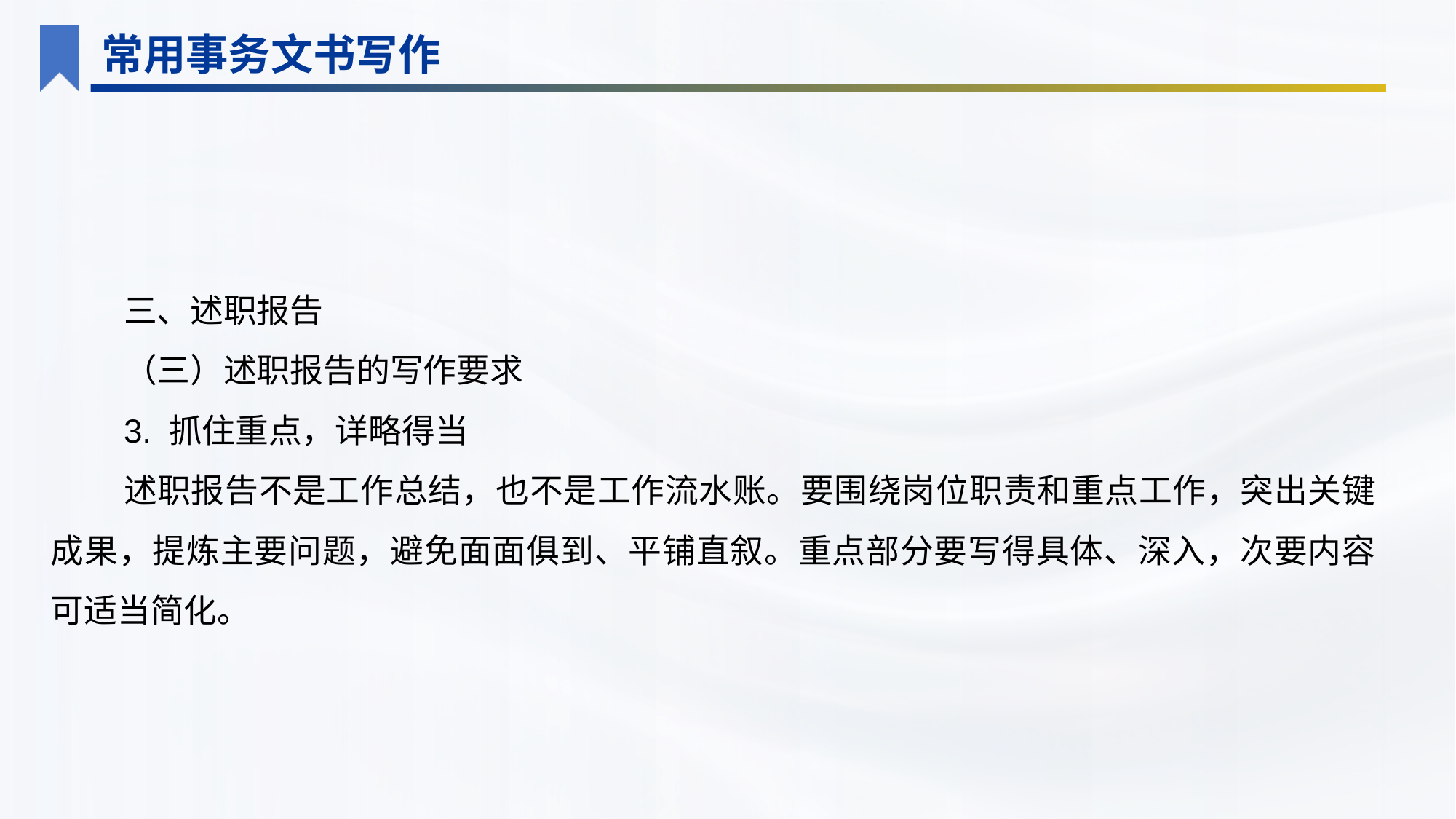

常用事务文书写作
三、述职报告
（三）述职报告的写作要求
3. 抓住重点，详略得当
述职报告不是工作总结，也不是工作流水账。要围绕岗位职责和重点工作，突出关键成果，提炼主要问题，避免面面俱到、平铺直叙。重点部分要写得具体、深入，次要内容可适当简化。